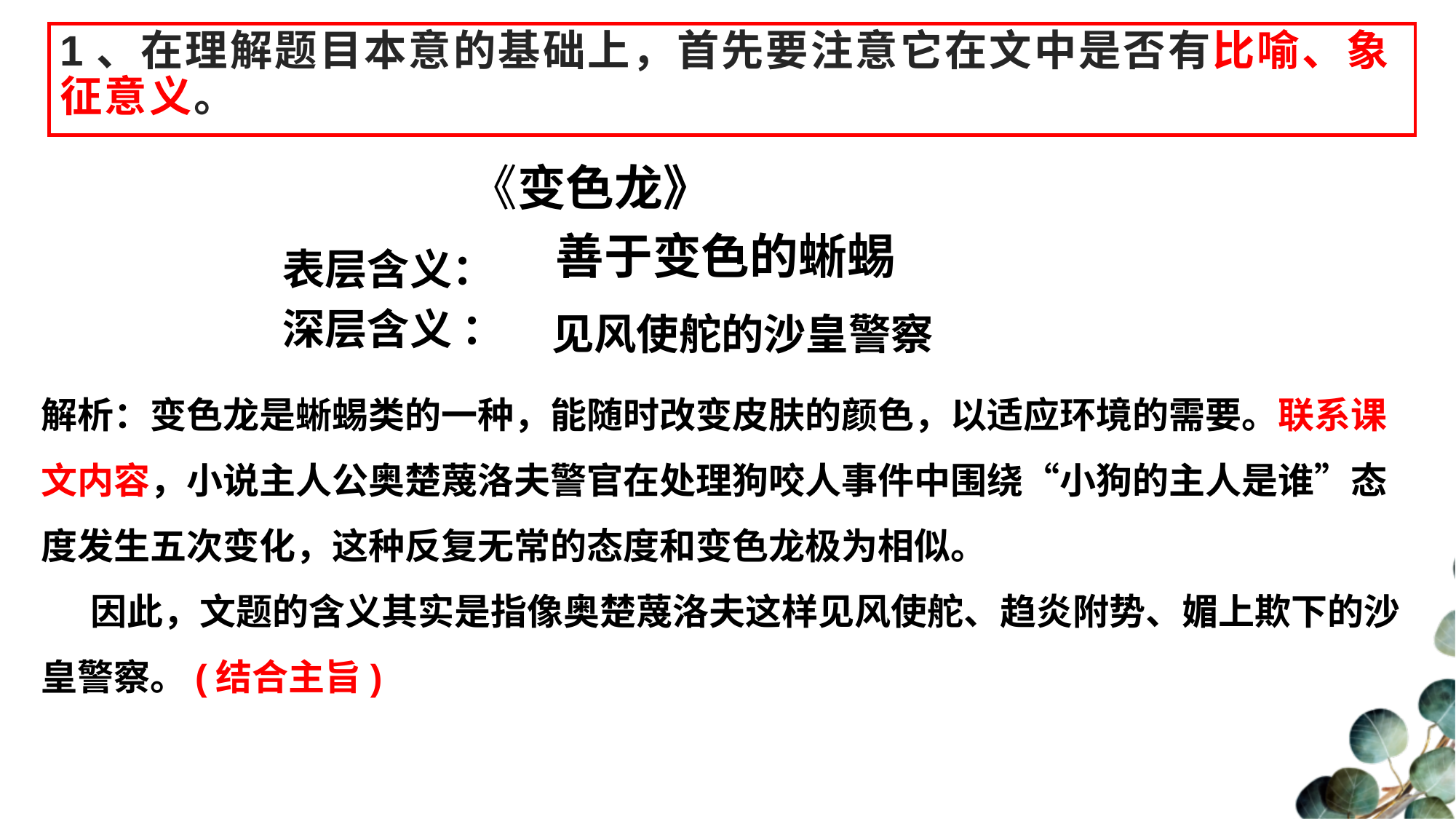

1、在理解题目本意的基础上，首先要注意它在文中是否有比喻、象征意义。
#
《变色龙》
善于变色的蜥蜴
表层含义：
深层含义 ：
见风使舵的沙皇警察
解析：变色龙是蜥蜴类的一种，能随时改变皮肤的颜色，以适应环境的需要。联系课文内容，小说主人公奥楚蔑洛夫警官在处理狗咬人事件中围绕“小狗的主人是谁”态度发生五次变化，这种反复无常的态度和变色龙极为相似。
     因此，文题的含义其实是指像奥楚蔑洛夫这样见风使舵、趋炎附势、媚上欺下的沙皇警察。(结合主旨)